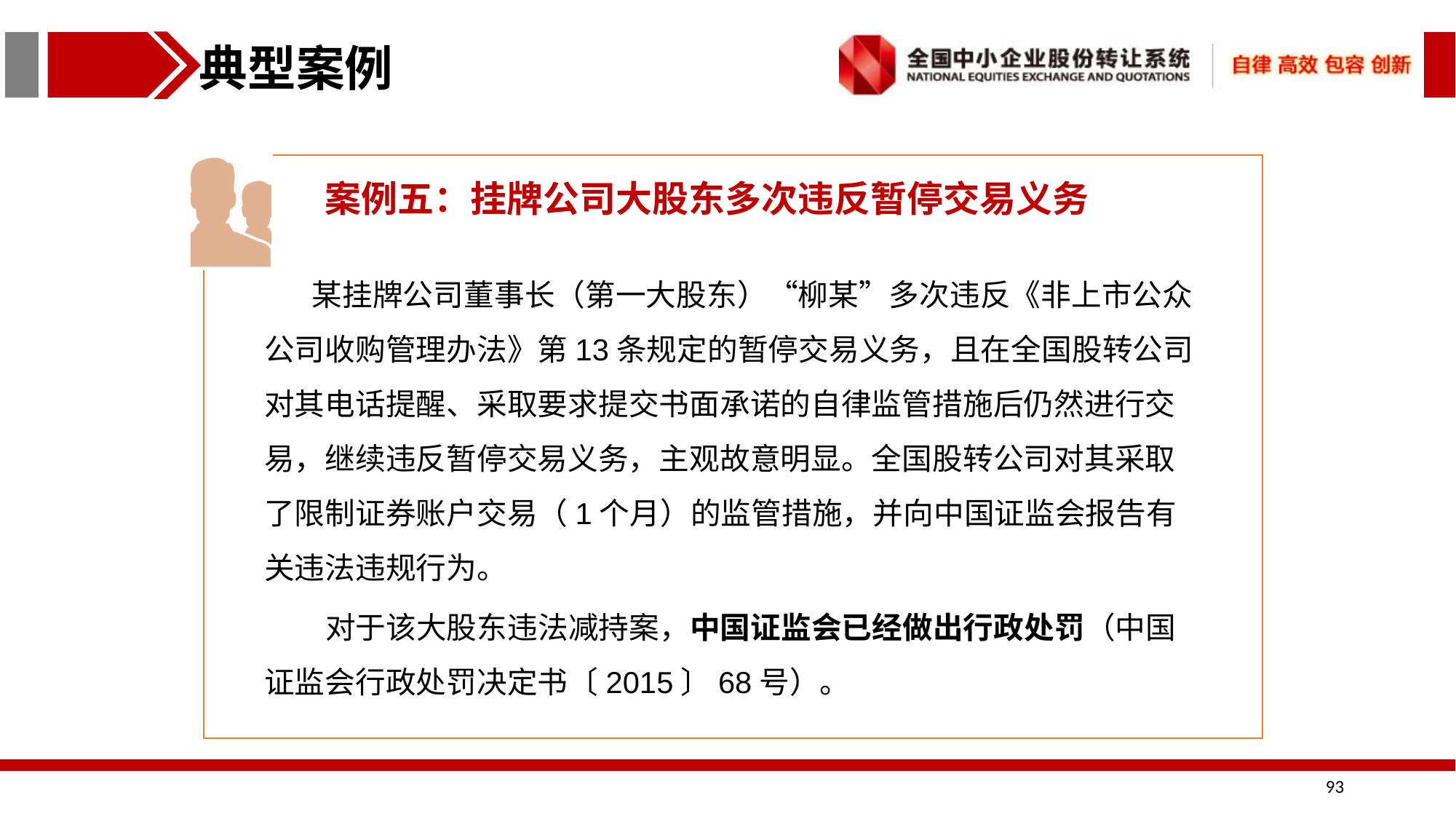

典型案例

     案例五：挂牌公司大股东多次违反暂停交易义务
      某挂牌公司董事长（第一大股东）“柳某”多次违反《非上市公众公司收购管理办法》第13条规定的暂停交易义务，且在全国股转公司对其电话提醒、采取要求提交书面承诺的自律监管措施后仍然进行交易，继续违反暂停交易义务，主观故意明显。全国股转公司对其采取了限制证券账户交易（1个月）的监管措施，并向中国证监会报告有关违法违规行为。
        对于该大股东违法减持案，中国证监会已经做出行政处罚（中国证监会行政处罚决定书〔2015〕68号）。
93